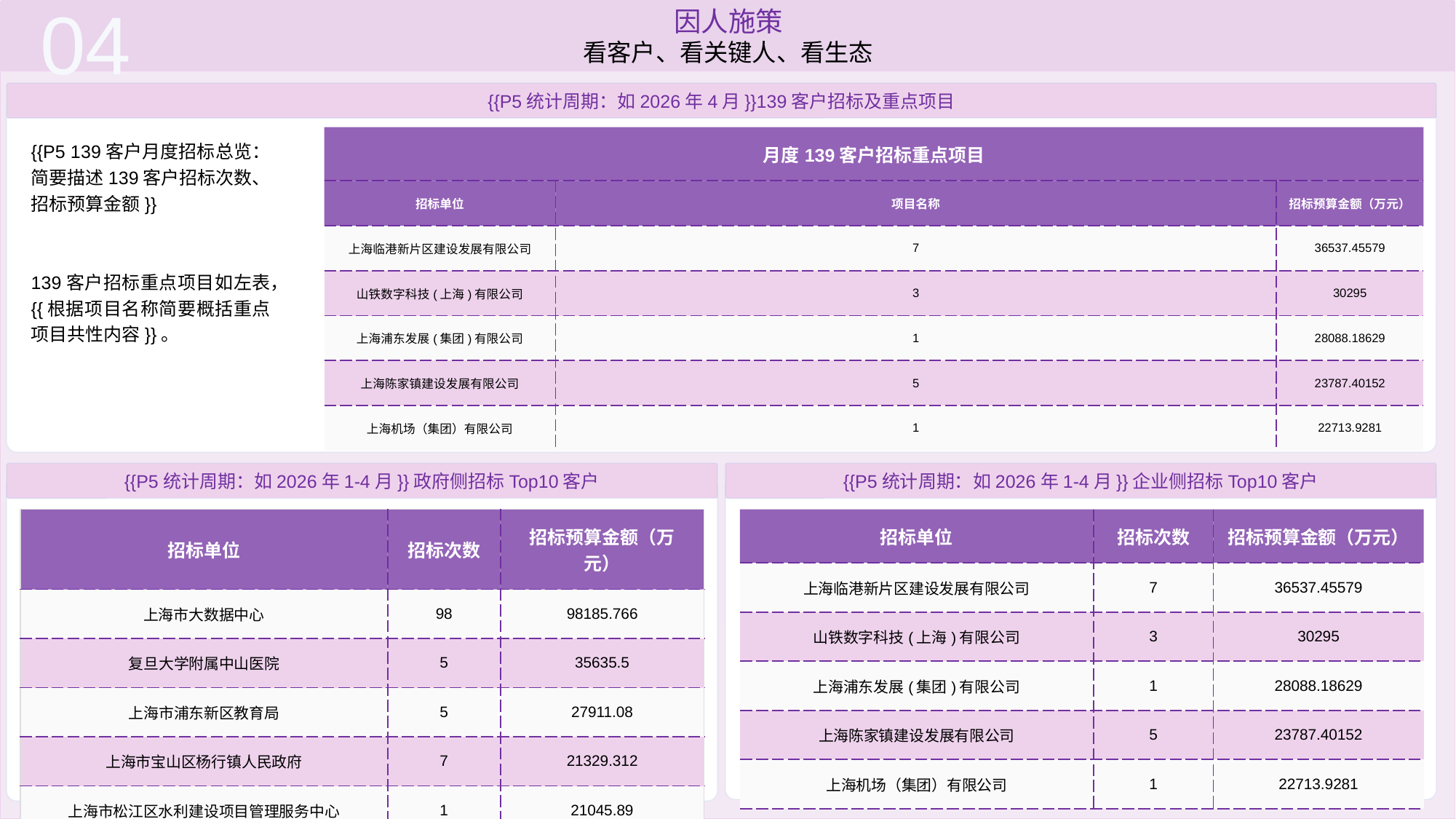

04
因人施策
看客户、看关键人、看生态

{{P5统计周期：如2026年4月}}139客户招标及重点项目

| 月度139客户招标重点项目 |  |  |
| --- | --- | --- |
| 招标单位 | 项目名称 | 招标预算金额（万元） |
| 上海临港新片区建设发展有限公司 | 7 | 36537.45579 |
| 山铁数字科技(上海)有限公司 | 3 | 30295 |
| 上海浦东发展(集团)有限公司 | 1 | 28088.18629 |
| 上海陈家镇建设发展有限公司 | 5 | 23787.40152 |
| 上海机场（集团）有限公司 | 1 | 22713.9281 |
{{P5 139客户月度招标总览：简要描述139客户招标次数、招标预算金额}}

139客户招标重点项目如左表，{{根据项目名称简要概括重点项目共性内容}}。

{{P5统计周期：如2026年1-4月}}政府侧招标Top10客户
{{P5统计周期：如2026年1-4月}}企业侧招标Top10客户

| 招标单位 | 招标次数 | 招标预算金额（万元） |
| --- | --- | --- |
| 上海市大数据中心 | 98 | 98185.766 |
| 复旦大学附属中山医院 | 5 | 35635.5 |
| 上海市浦东新区教育局 | 5 | 27911.08 |
| 上海市宝山区杨行镇人民政府 | 7 | 21329.312 |
| 上海市松江区水利建设项目管理服务中心 | 1 | 21045.89 |
| 招标单位 | 招标次数 | 招标预算金额（万元） |
| --- | --- | --- |
| 上海临港新片区建设发展有限公司 | 7 | 36537.45579 |
| 山铁数字科技(上海)有限公司 | 3 | 30295 |
| 上海浦东发展(集团)有限公司 | 1 | 28088.18629 |
| 上海陈家镇建设发展有限公司 | 5 | 23787.40152 |
| 上海机场（集团）有限公司 | 1 | 22713.9281 |